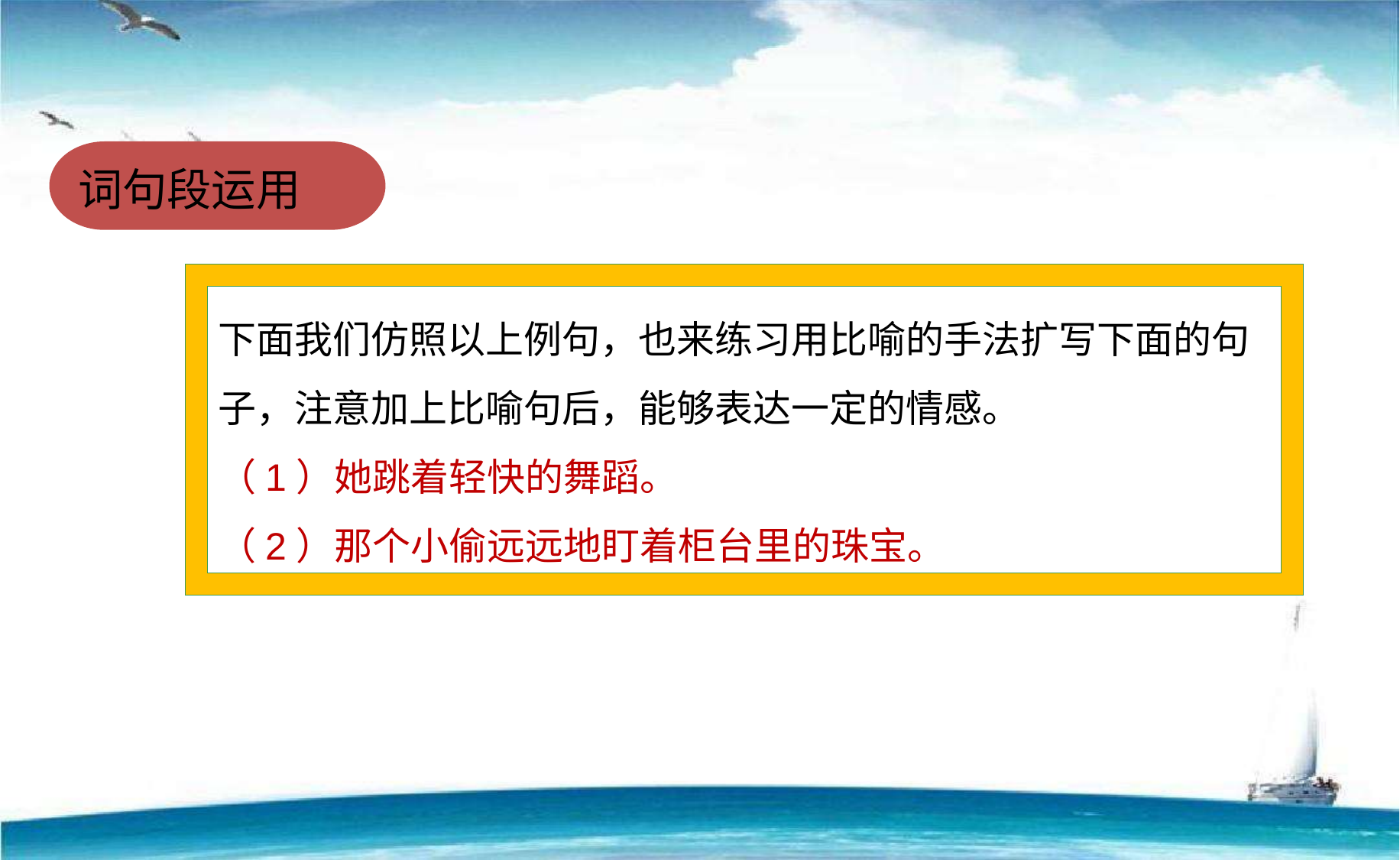

词句段运用
下面我们仿照以上例句，也来练习用比喻的手法扩写下面的句子，注意加上比喻句后，能够表达一定的情感。
（1）她跳着轻快的舞蹈。
（2）那个小偷远远地盯着柜台里的珠宝。